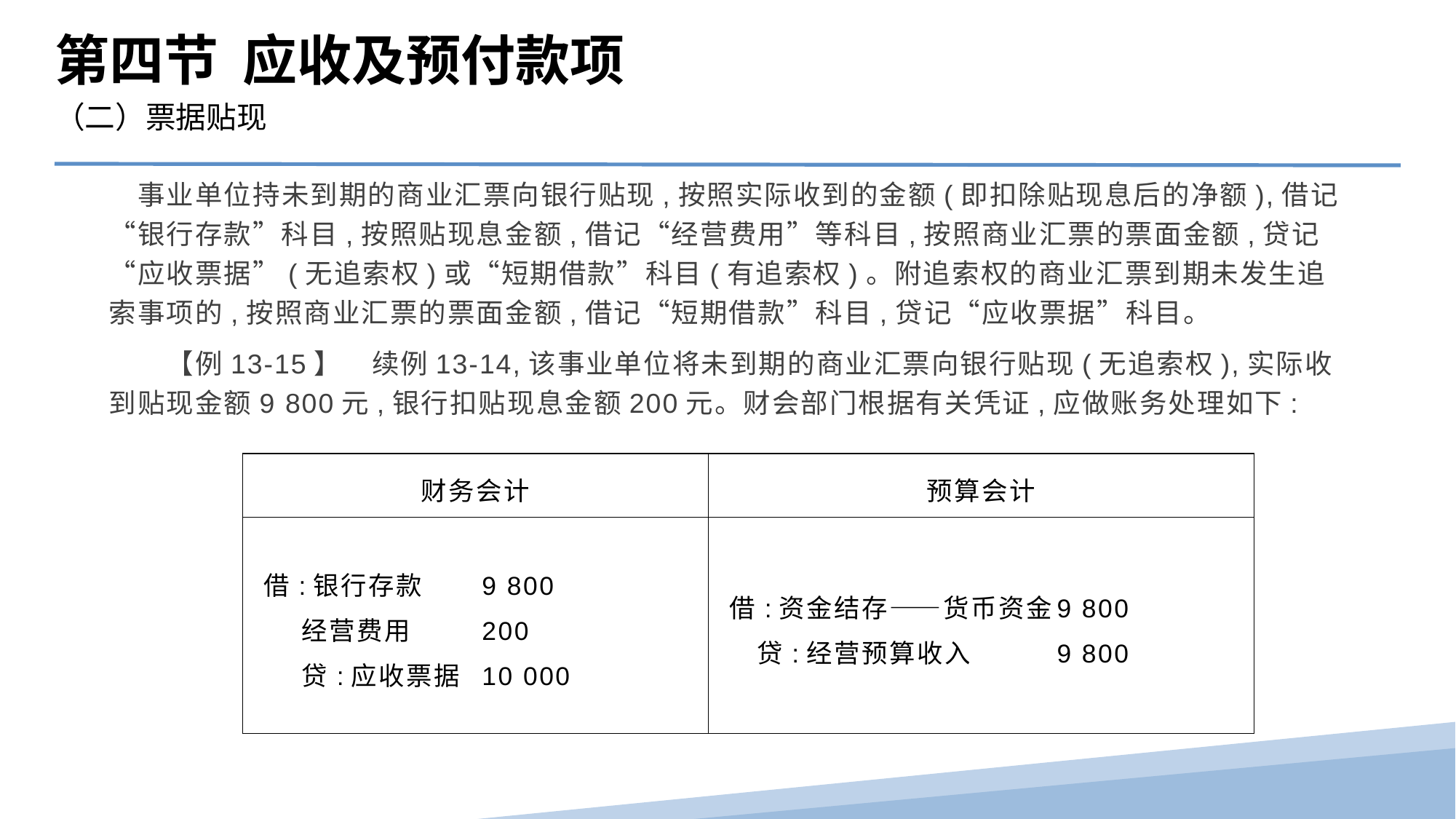

第四节  应收及预付款项
（二）票据贴现
　事业单位持未到期的商业汇票向银行贴现,按照实际收到的金额(即扣除贴现息后的净额),借记“银行存款”科目,按照贴现息金额,借记“经营费用”等科目,按照商业汇票的票面金额,贷记“应收票据”(无追索权)或“短期借款”科目(有追索权)。附追索权的商业汇票到期未发生追索事项的,按照商业汇票的票面金额,借记“短期借款”科目,贷记“应收票据”科目。
　　【例13-15】　续例13-14,该事业单位将未到期的商业汇票向银行贴现(无追索权),实际收到贴现金额9 800元,银行扣贴现息金额200元。财会部门根据有关凭证,应做账务处理如下:
| 财务会计 | 预算会计 |
| --- | --- |
| 借:银行存款 9 800 经营费用 200 贷:应收票据 10 000 | 借:资金结存——货币资金 9 800 贷:经营预算收入 9 800 |